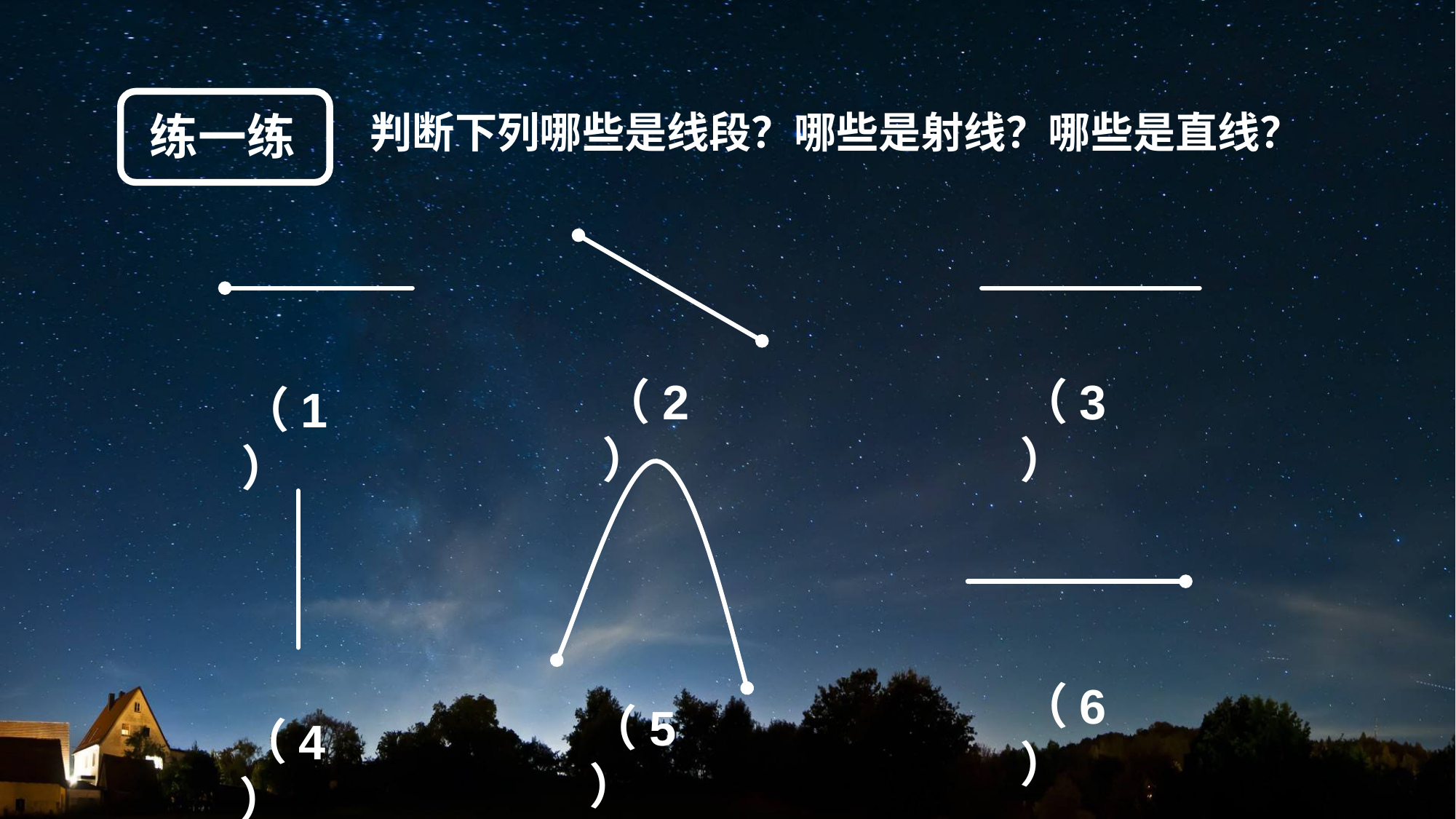

练一练
判断下列哪些是线段？哪些是射线？哪些是直线？
（2）
（3）
（1）

（6）
（5）
（4）